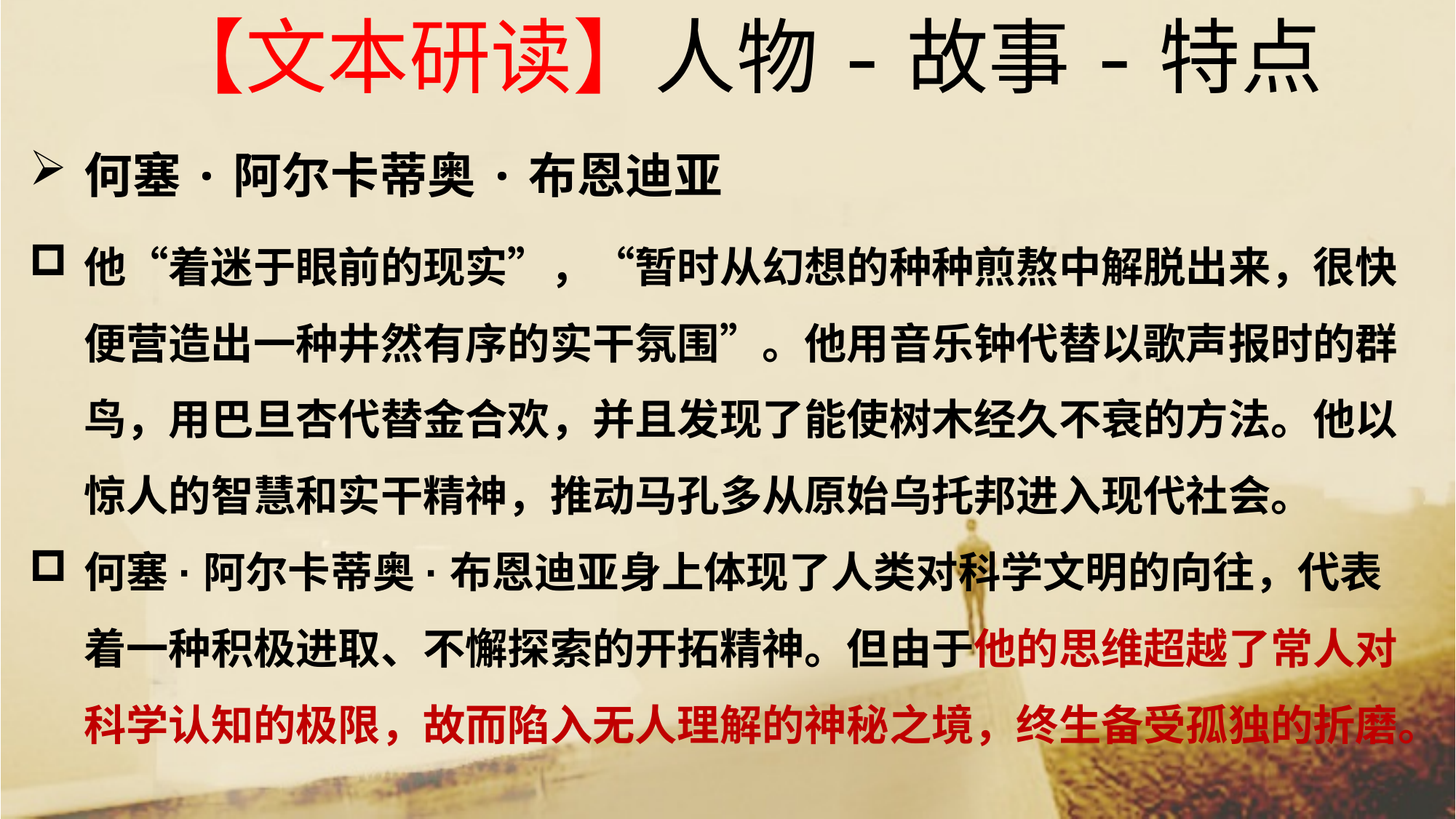

【文本研读】人物-故事-特点

何塞·阿尔卡蒂奥·布恩迪亚
他“着迷于眼前的现实”，“暂时从幻想的种种煎熬中解脱出来，很快便营造出一种井然有序的实干氛围”。他用音乐钟代替以歌声报时的群鸟，用巴旦杏代替金合欢，并且发现了能使树木经久不衰的方法。他以惊人的智慧和实干精神，推动马孔多从原始乌托邦进入现代社会。
何塞·阿尔卡蒂奥·布恩迪亚身上体现了人类对科学文明的向往，代表着一种积极进取、不懈探索的开拓精神。但由于他的思维超越了常人对科学认知的极限，故而陷入无人理解的神秘之境，终生备受孤独的折磨。